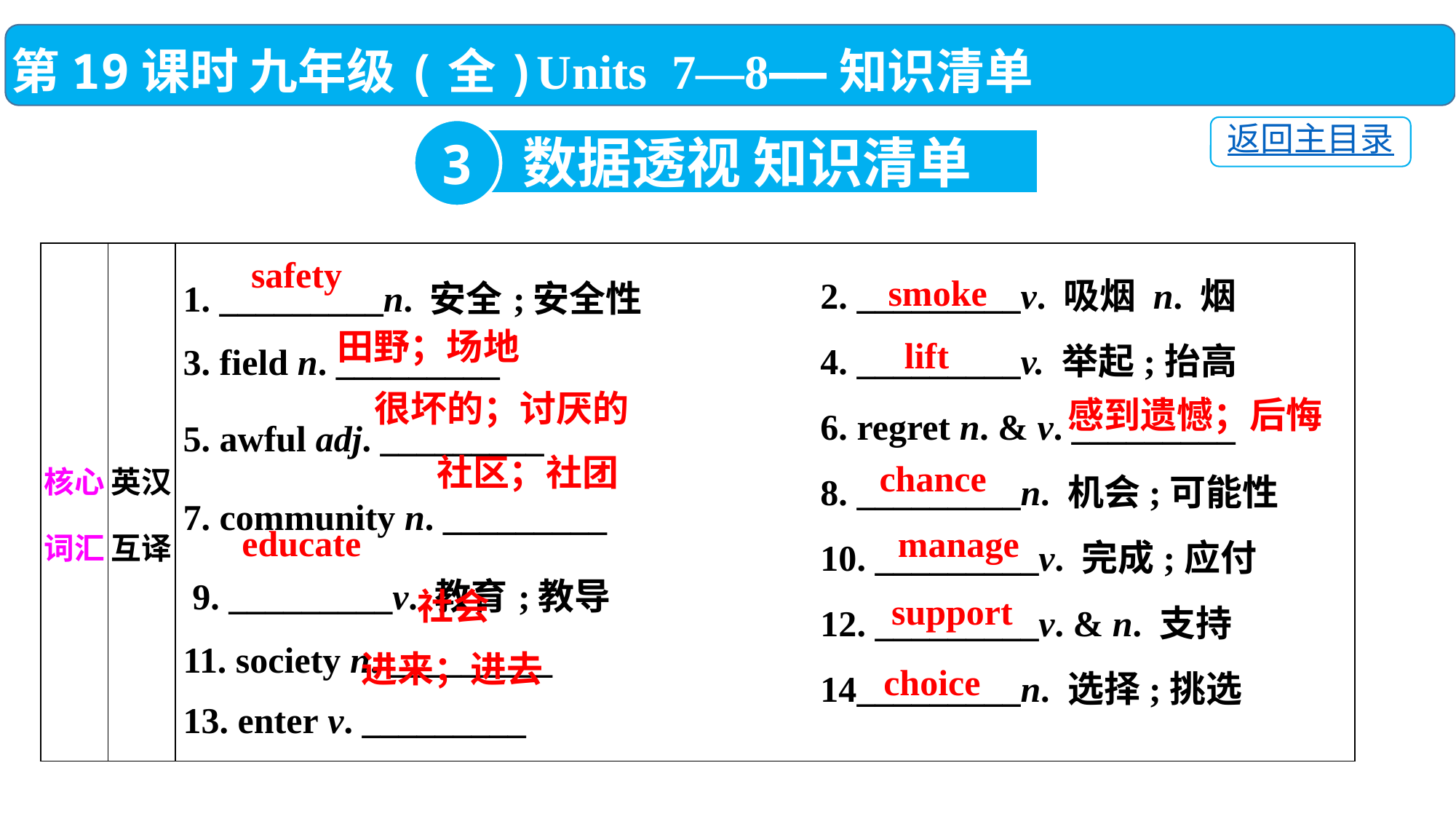

第19课时 九年级(全)Units  7—8——知识清单
返回主目录
3
数据透视 知识清单
| 核心词汇 | 英汉互译 | 1. \_\_\_\_\_\_\_\_\_n. 安全;安全性 3. field n. \_\_\_\_\_\_\_\_\_ 5. awful adj. \_\_\_\_\_\_\_\_\_ 　　　 7. community n. \_\_\_\_\_\_\_\_\_　　　 9. \_\_\_\_\_\_\_\_\_v. 教育;教导 11. society n. \_\_\_\_\_\_\_\_\_ 13. enter v. \_\_\_\_\_\_\_\_\_ |
| --- | --- | --- |
2. _________v. 吸烟 n. 烟
4. _________v. 举起;抬高
6. regret n. & v. _________
8. _________n. 机会;可能性
10. _________v. 完成;应付
12. _________v. & n. 支持
14_________n. 选择;挑选
safety
smoke
田野；场地
lift
很坏的；讨厌的
感到遗憾；后悔
社区；社团
chance
educate
manage
社会
support
进来；进去
choice